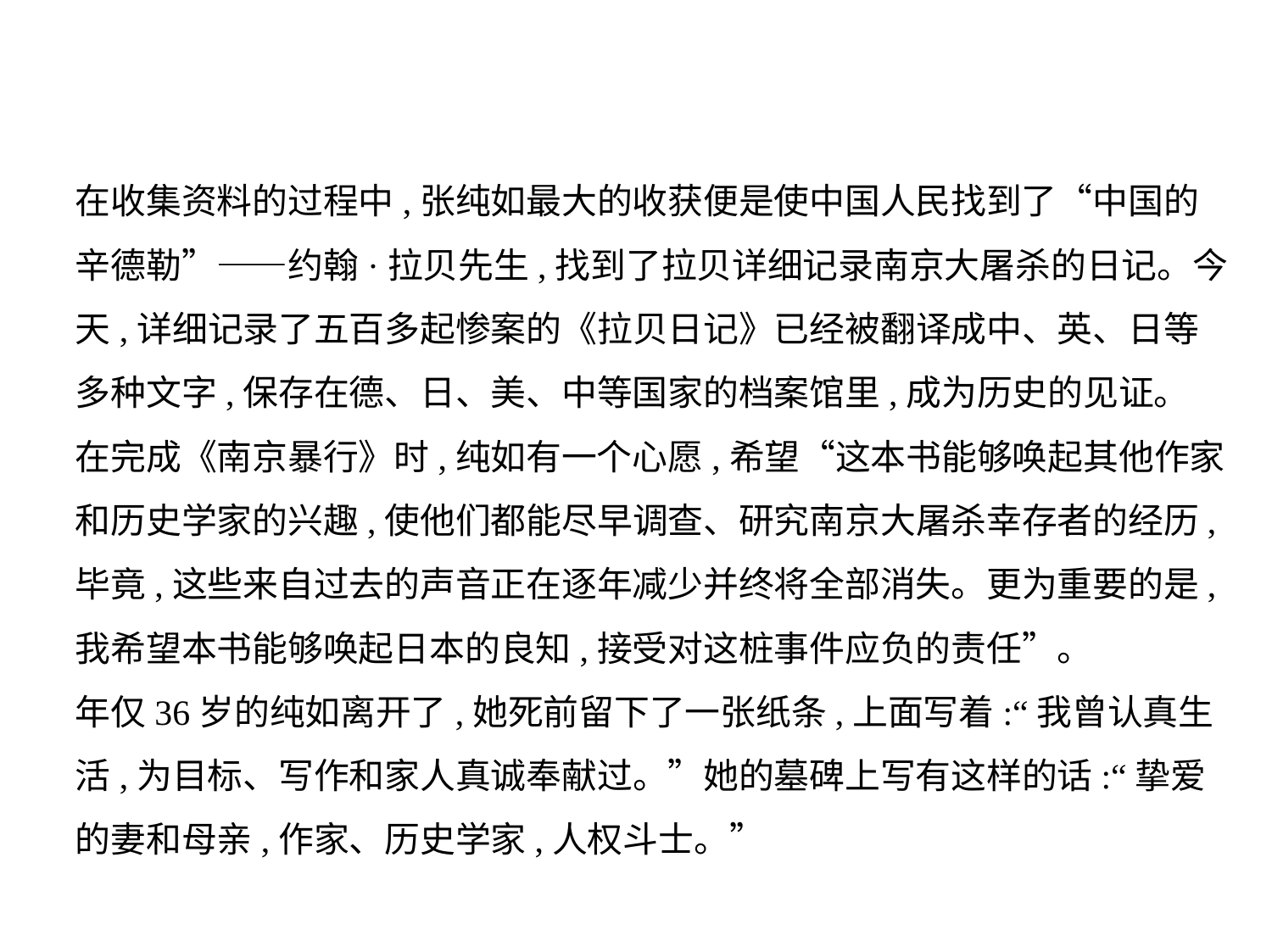

在收集资料的过程中,张纯如最大的收获便是使中国人民找到了“中国的
辛德勒”——约翰·拉贝先生,找到了拉贝详细记录南京大屠杀的日记。今
天,详细记录了五百多起惨案的《拉贝日记》已经被翻译成中、英、日等
多种文字,保存在德、日、美、中等国家的档案馆里,成为历史的见证。
在完成《南京暴行》时,纯如有一个心愿,希望“这本书能够唤起其他作家
和历史学家的兴趣,使他们都能尽早调查、研究南京大屠杀幸存者的经历,
毕竟,这些来自过去的声音正在逐年减少并终将全部消失。更为重要的是,
我希望本书能够唤起日本的良知,接受对这桩事件应负的责任”。
年仅36岁的纯如离开了,她死前留下了一张纸条,上面写着:“我曾认真生
活,为目标、写作和家人真诚奉献过。”她的墓碑上写有这样的话:“挚爱
的妻和母亲,作家、历史学家,人权斗士。”